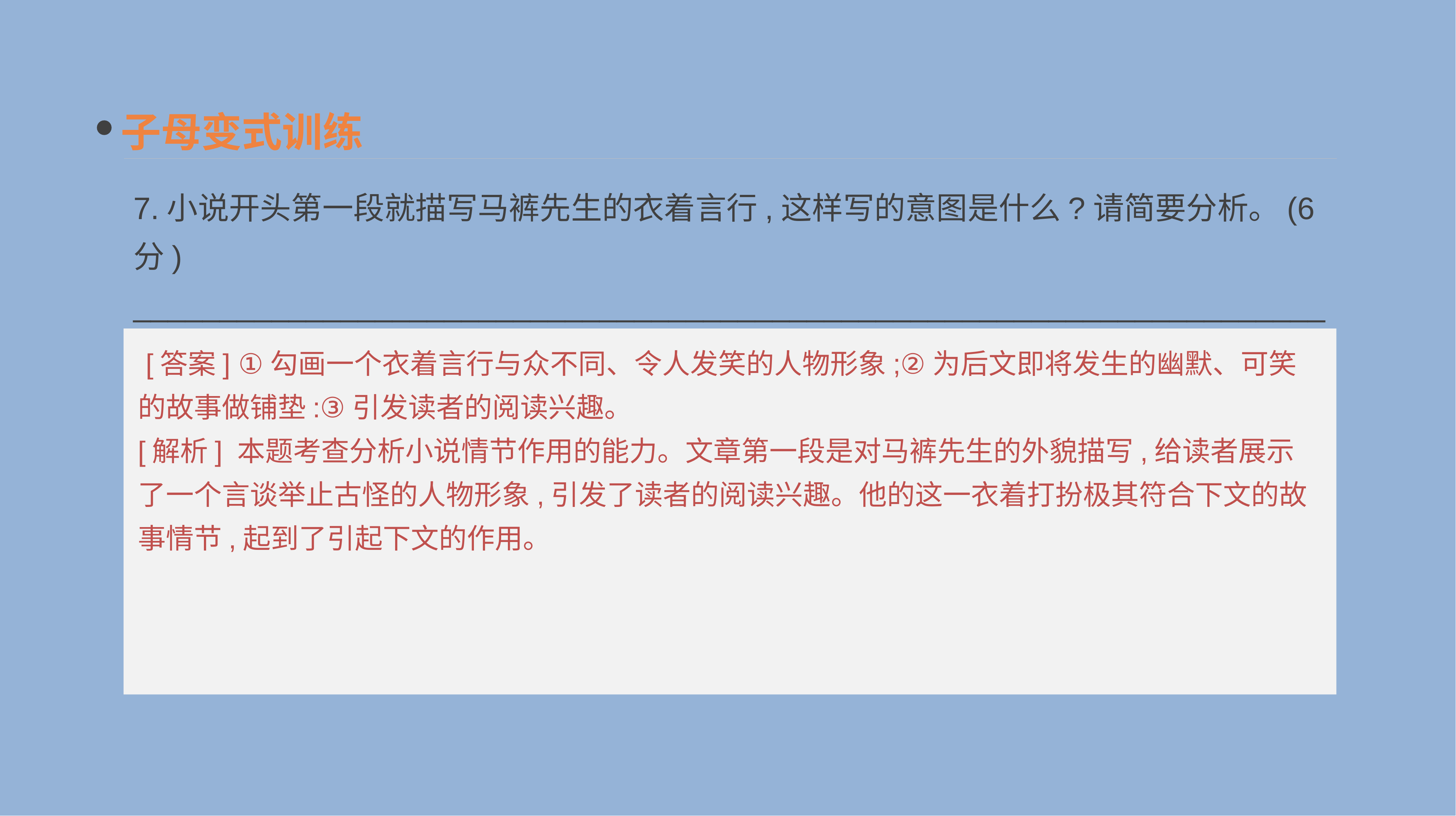

子母变式训练

7.小说开头第一段就描写马裤先生的衣着言行,这样写的意图是什么?请简要分析。(6分)
__________________________________________________________________________________________________________________________________________________________________________

 [答案] ①勾画一个衣着言行与众不同、令人发笑的人物形象;②为后文即将发生的幽默、可笑的故事做铺垫:③引发读者的阅读兴趣。
[解析] 本题考查分析小说情节作用的能力。文章第一段是对马裤先生的外貌描写,给读者展示了一个言谈举止古怪的人物形象,引发了读者的阅读兴趣。他的这一衣着打扮极其符合下文的故事情节,起到了引起下文的作用。